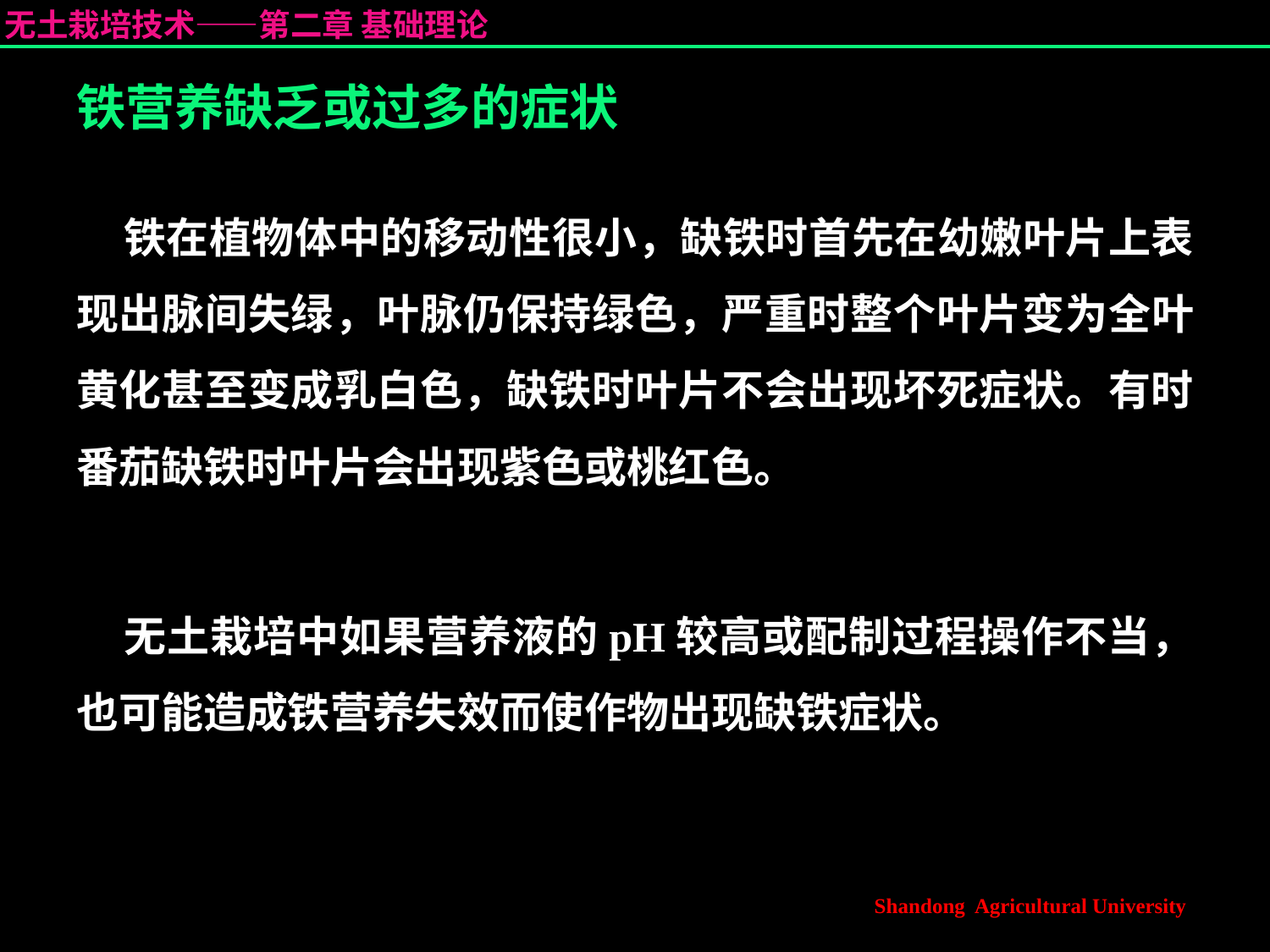

# 铁营养缺乏或过多的症状
铁在植物体中的移动性很小，缺铁时首先在幼嫩叶片上表现出脉间失绿，叶脉仍保持绿色，严重时整个叶片变为全叶黄化甚至变成乳白色，缺铁时叶片不会出现坏死症状。有时番茄缺铁时叶片会出现紫色或桃红色。

无土栽培中如果营养液的pH较高或配制过程操作不当，也可能造成铁营养失效而使作物出现缺铁症状。